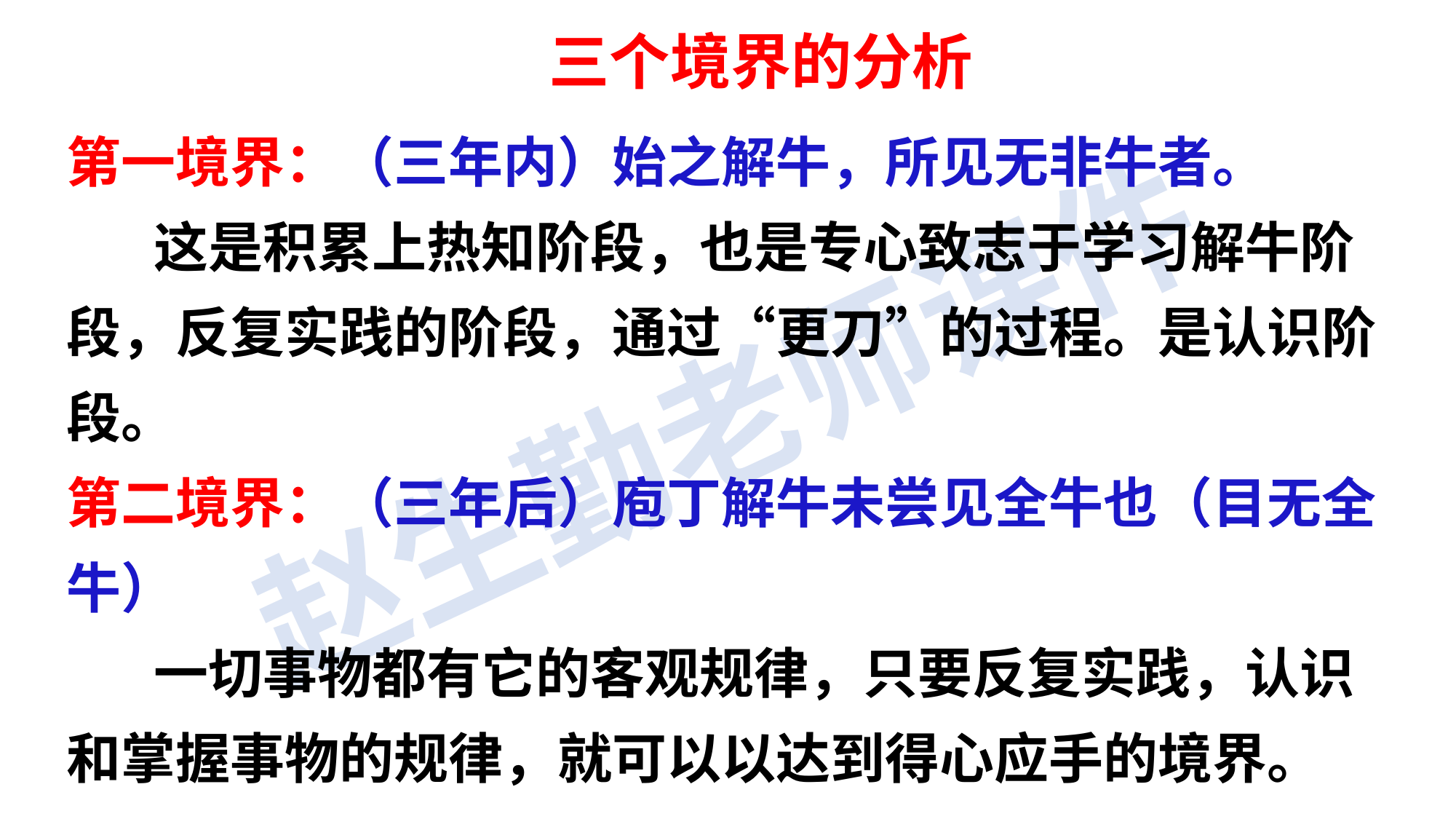

三个境界的分析
第一境界：（三年内）始之解牛，所见无非牛者。
      这是积累上热知阶段，也是专心致志于学习解牛阶段，反复实践的阶段，通过“更刀”的过程。是认识阶段。
第二境界：（三年后）庖丁解牛未尝见全牛也（目无全牛）
      一切事物都有它的客观规律，只要反复实践，认识和掌握事物的规律，就可以以达到得心应手的境界。